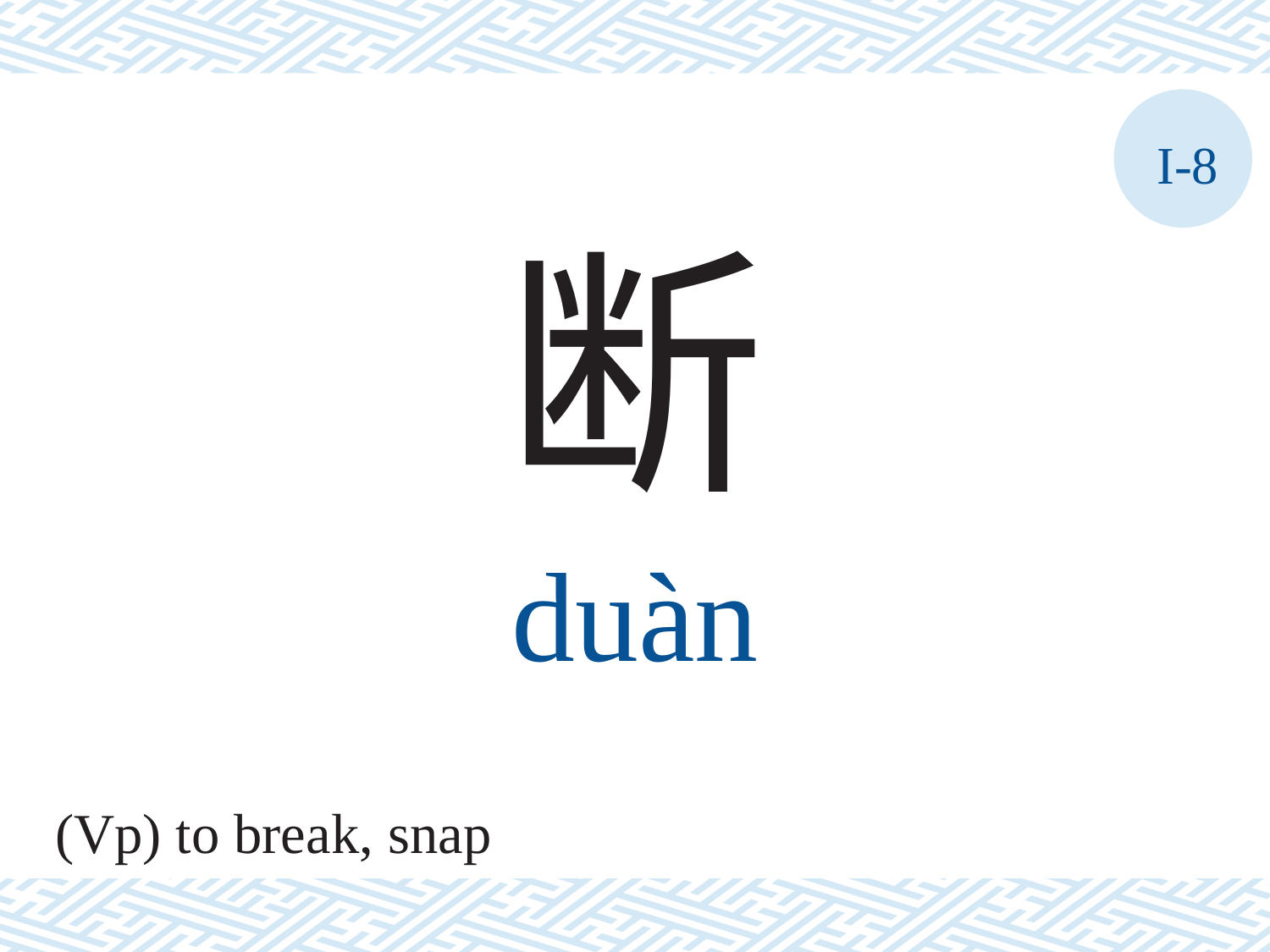

I-8
断
duàn
(Vp) to break, snap